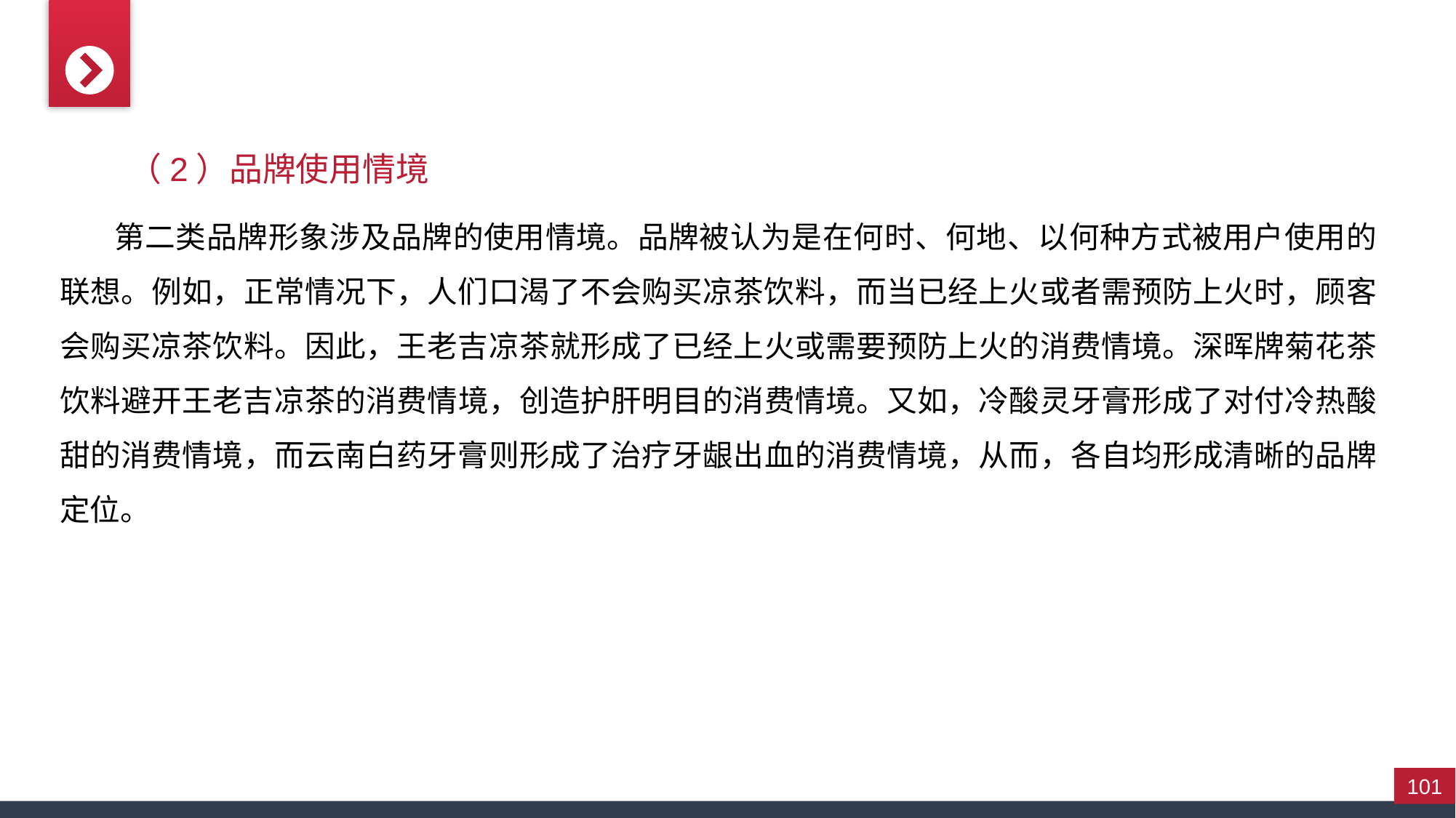

（2）品牌使用情境
第二类品牌形象涉及品牌的使用情境。品牌被认为是在何时、何地、以何种方式被用户使用的联想。例如，正常情况下，人们口渴了不会购买凉茶饮料，而当已经上火或者需预防上火时，顾客会购买凉茶饮料。因此，王老吉凉茶就形成了已经上火或需要预防上火的消费情境。深晖牌菊花茶饮料避开王老吉凉茶的消费情境，创造护肝明目的消费情境。又如，冷酸灵牙膏形成了对付冷热酸甜的消费情境，而云南白药牙膏则形成了治疗牙龈出血的消费情境，从而，各自均形成清晰的品牌定位。